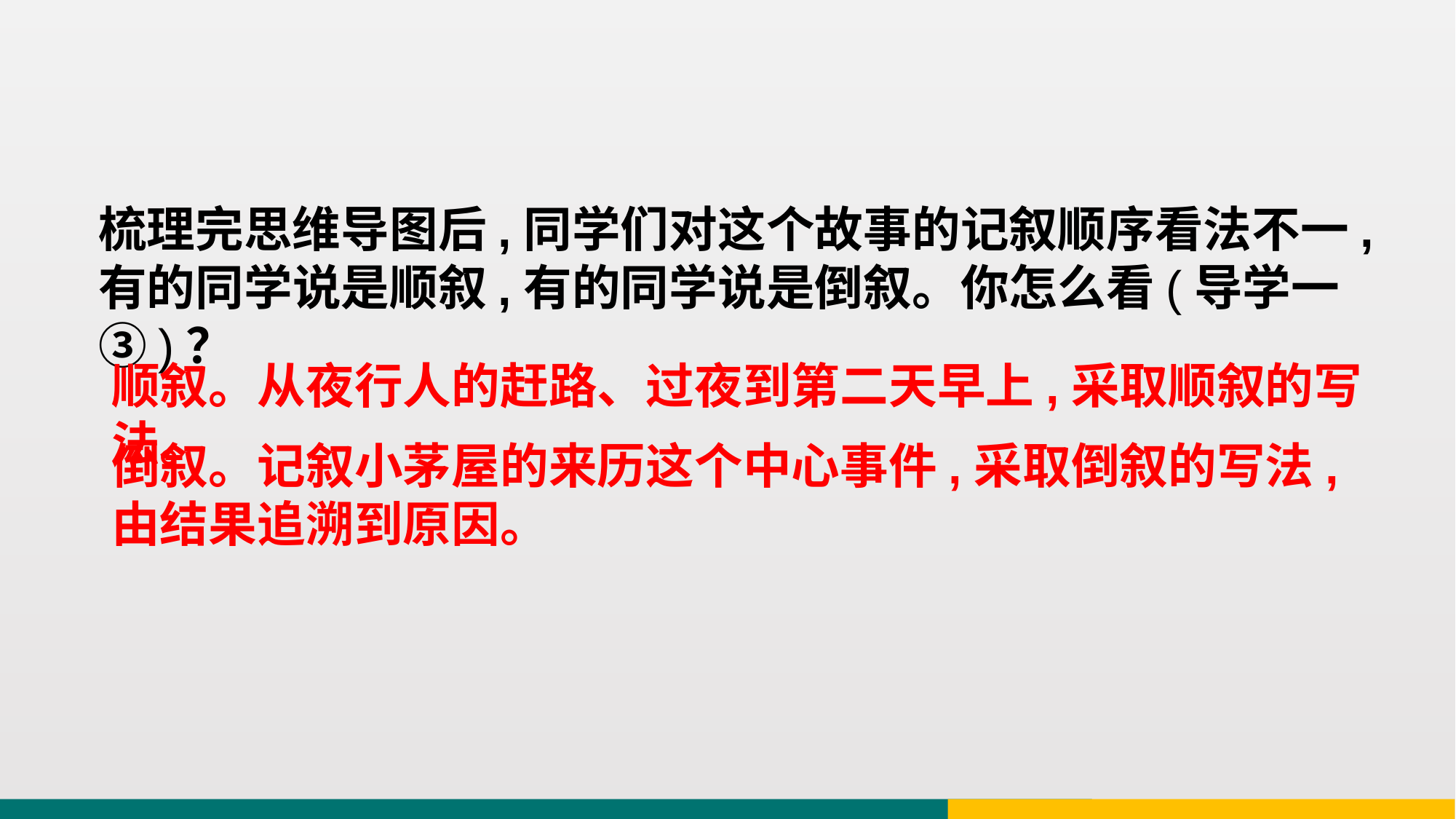

梳理完思维导图后,同学们对这个故事的记叙顺序看法不一,有的同学说是顺叙,有的同学说是倒叙。你怎么看(导学一③)？
顺叙。从夜行人的赶路、过夜到第二天早上,采取顺叙的写法。
倒叙。记叙小茅屋的来历这个中心事件,采取倒叙的写法,由结果追溯到原因。